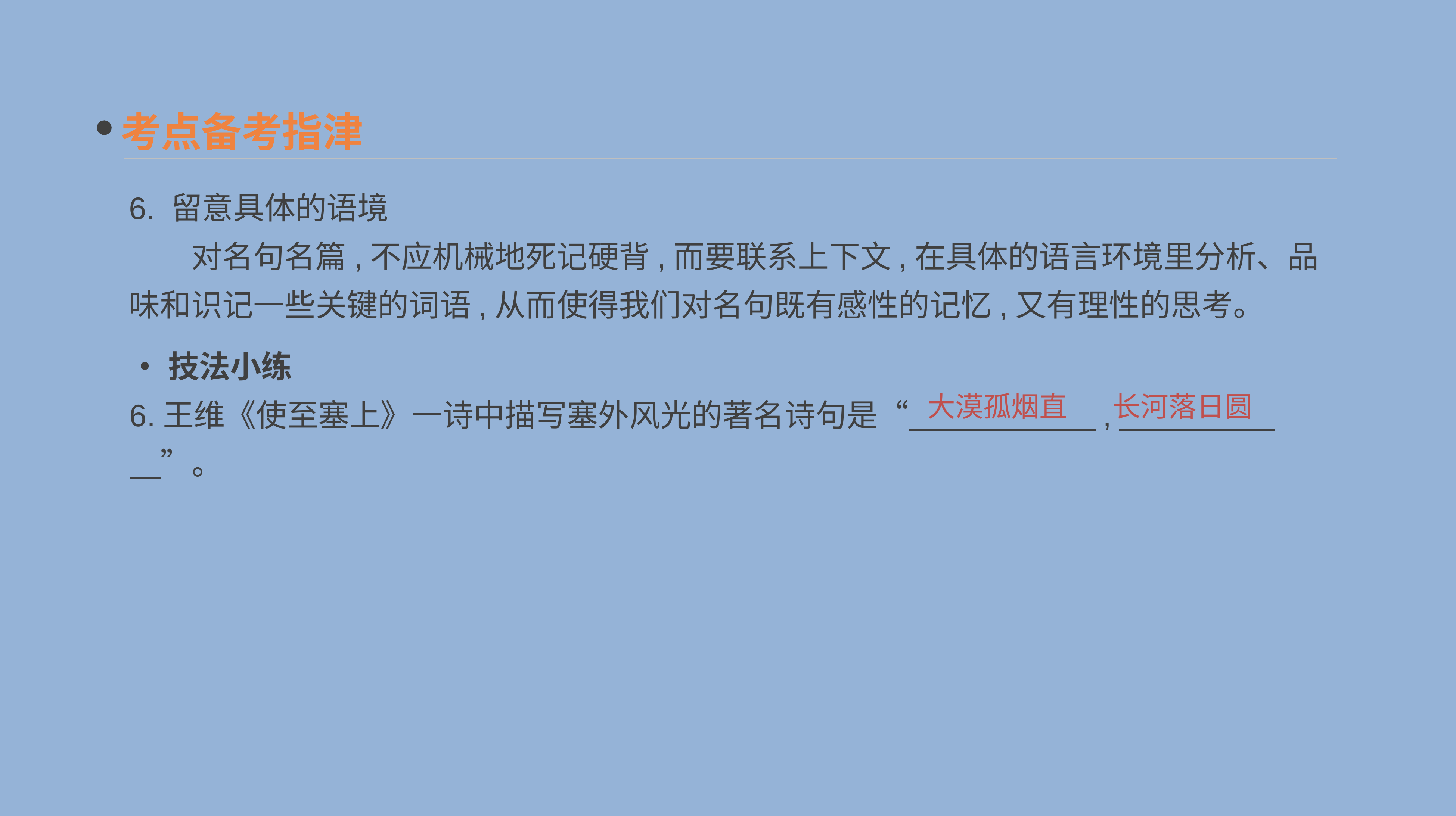

考点备考指津

6. 留意具体的语境
　　对名句名篇,不应机械地死记硬背,而要联系上下文,在具体的语言环境里分析、品味和识记一些关键的词语,从而使得我们对名句既有感性的记忆,又有理性的思考。
•技法小练
6.王维《使至塞上》一诗中描写塞外风光的著名诗句是“　　　　　　,　　　　　　”。
大漠孤烟直
长河落日圆